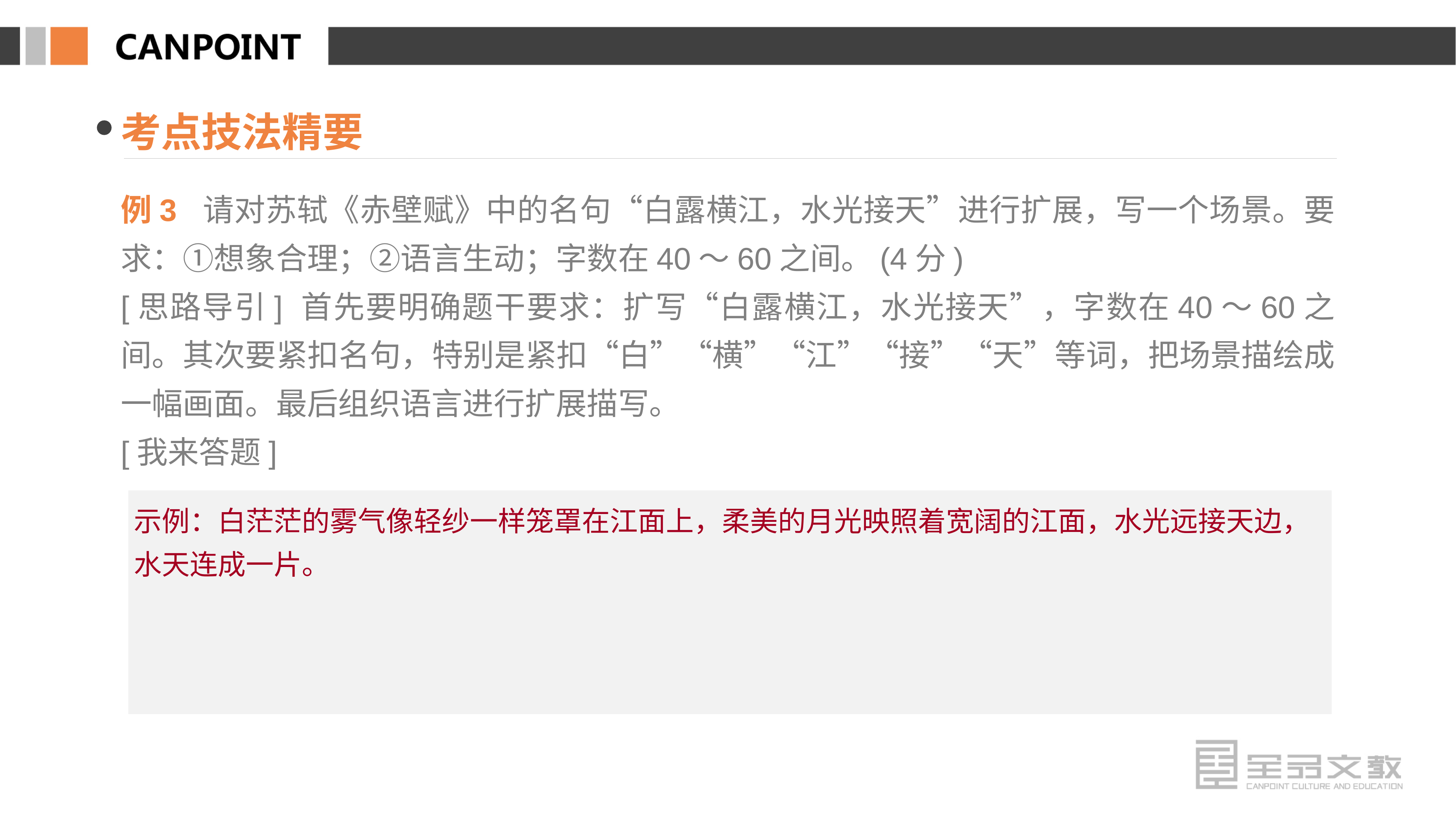

考点技法精要

例3  请对苏轼《赤壁赋》中的名句“白露横江，水光接天”进行扩展，写一个场景。要求：①想象合理；②语言生动；字数在40～60之间。(4分)
[思路导引] 首先要明确题干要求：扩写“白露横江，水光接天”，字数在40～60之间。其次要紧扣名句，特别是紧扣“白”“横”“江”“接”“天”等词，把场景描绘成一幅画面。最后组织语言进行扩展描写。
[我来答题]

示例：白茫茫的雾气像轻纱一样笼罩在江面上，柔美的月光映照着宽阔的江面，水光远接天边，水天连成一片。